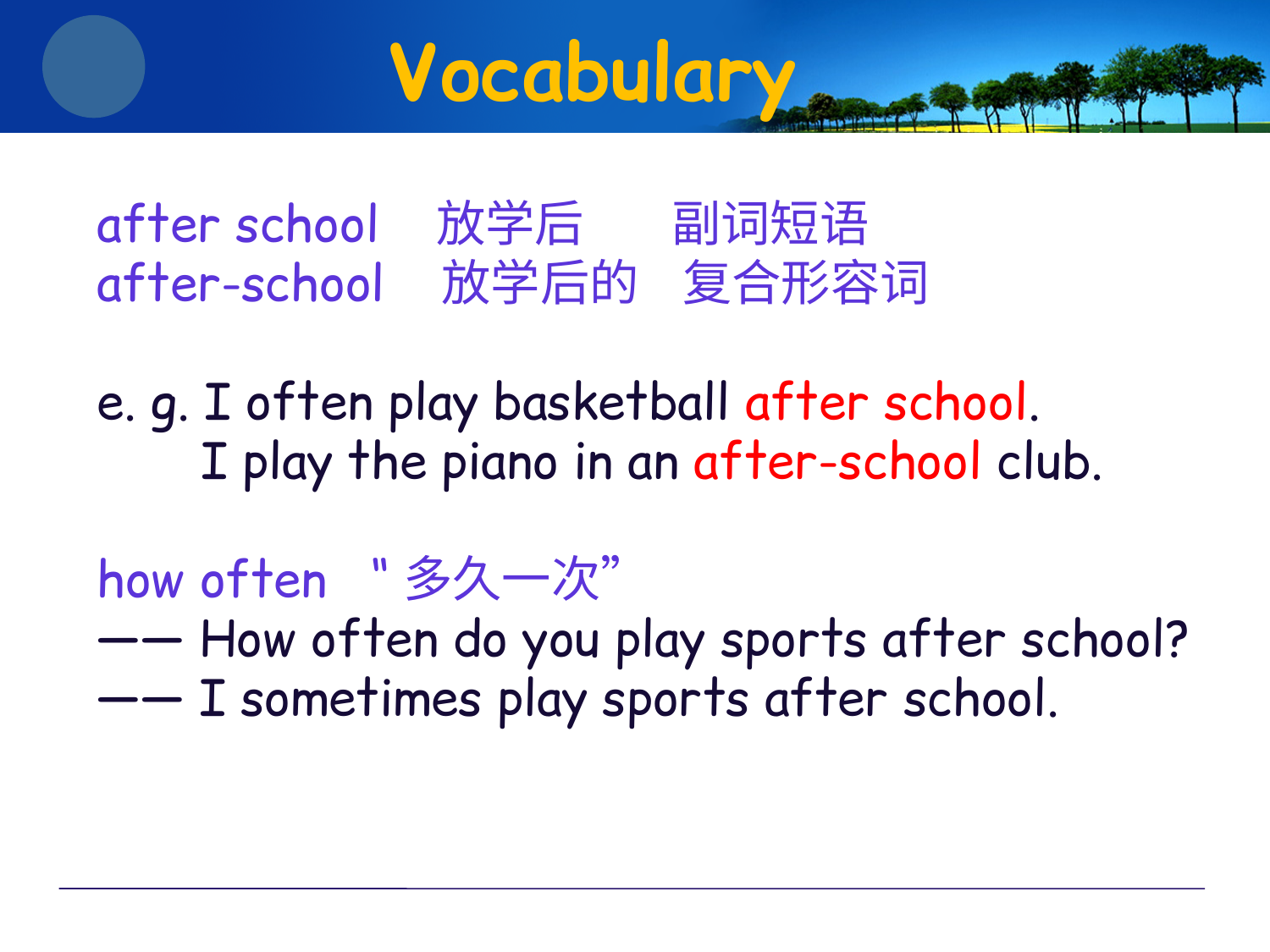

Vocabulary
after school   放学后        副词短语
after-school   放学后的    复合形容词

e. g. I often play basketball after school.
       I play the piano in an after-school club.

how often   “多久一次”
—— How often do you play sports after school?
—— I sometimes play sports after school.